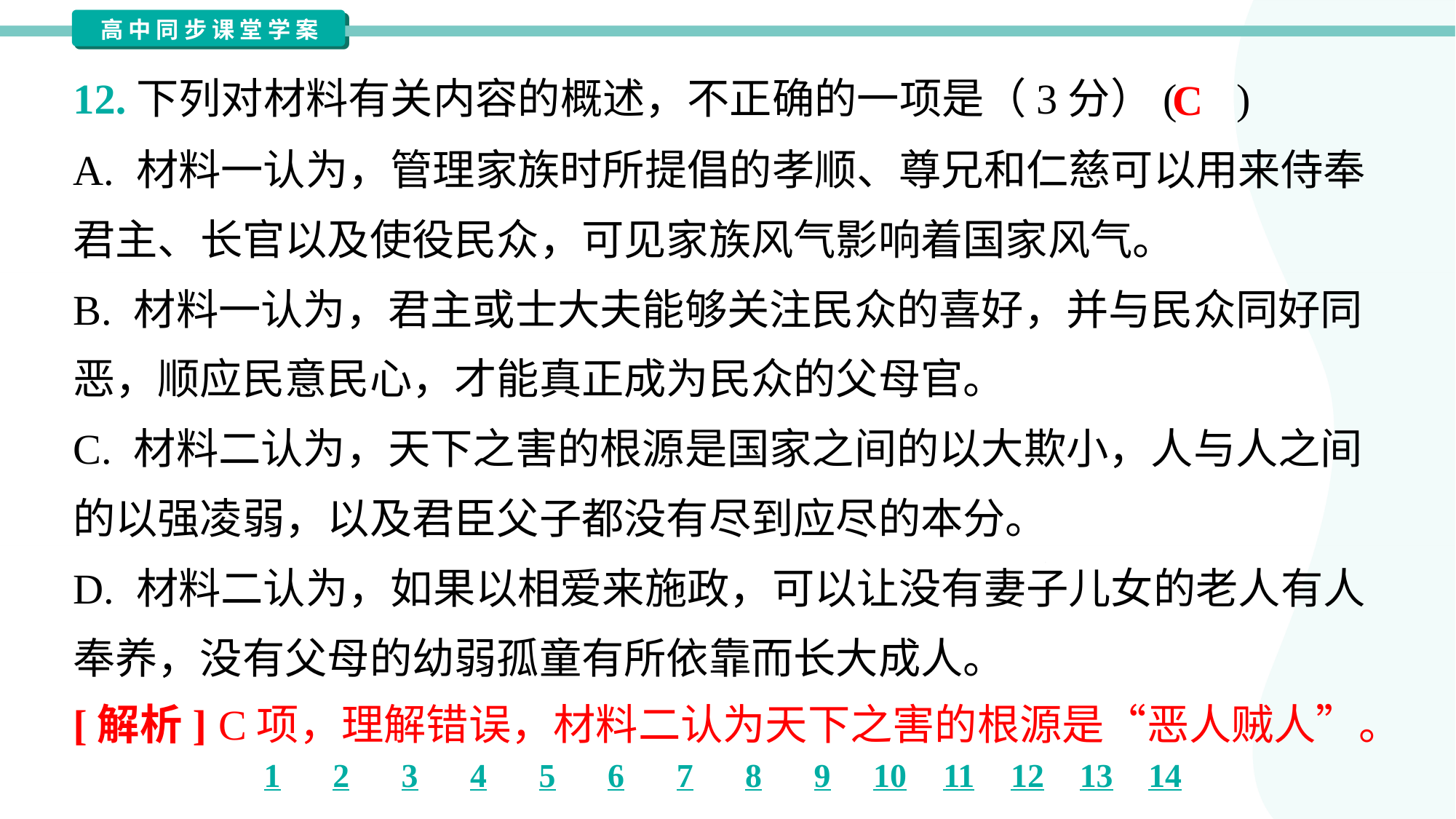

12.下列对材料有关内容的概述，不正确的一项是（3分）(     )
C
A. 材料一认为，管理家族时所提倡的孝顺、尊兄和仁慈可以用来侍奉
君主、长官以及使役民众，可见家族风气影响着国家风气。
B. 材料一认为，君主或士大夫能够关注民众的喜好，并与民众同好同
恶，顺应民意民心，才能真正成为民众的父母官。
C. 材料二认为，天下之害的根源是国家之间的以大欺小，人与人之间
的以强凌弱，以及君臣父子都没有尽到应尽的本分。
D. 材料二认为，如果以相爱来施政，可以让没有妻子儿女的老人有人
奉养，没有父母的幼弱孤童有所依靠而长大成人。
[解析] C项，理解错误，材料二认为天下之害的根源是“恶人贼人”。